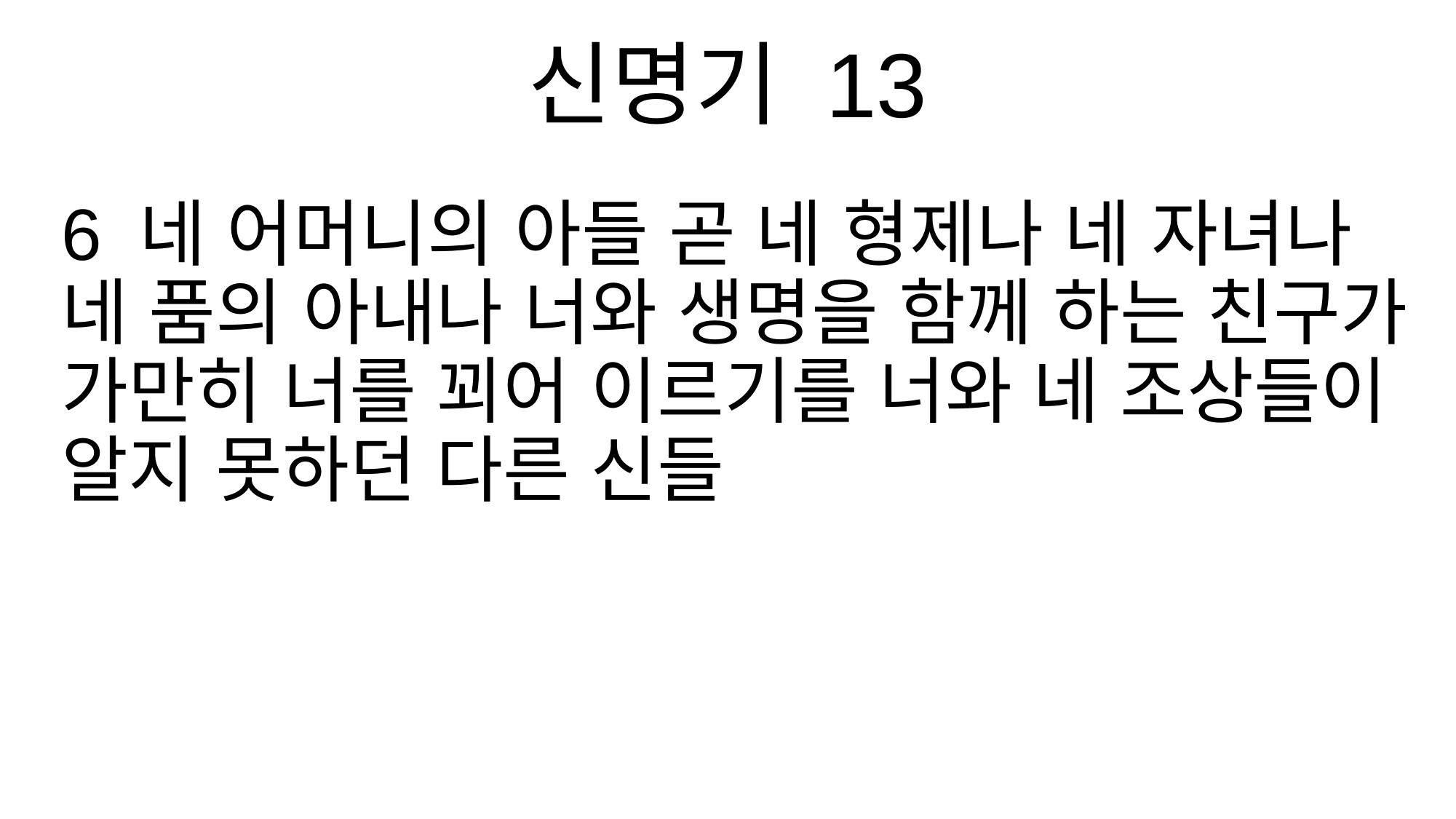

신명기 13
6 네 어머니의 아들 곧 네 형제나 네 자녀나 네 품의 아내나 너와 생명을 함께 하는 친구가 가만히 너를 꾀어 이르기를 너와 네 조상들이 알지 못하던 다른 신들